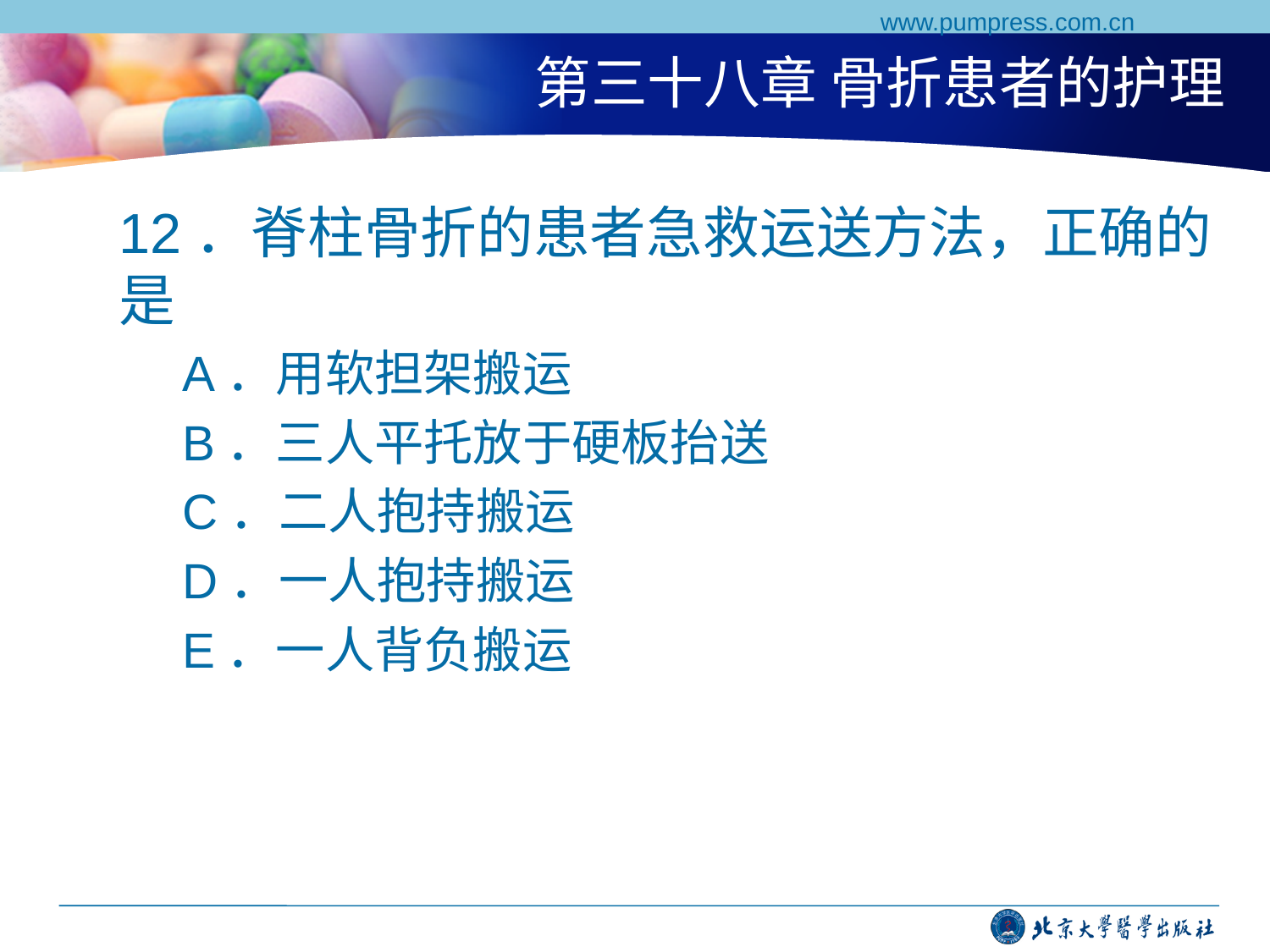

www.pumpress.com.cn
# 第三十八章 骨折患者的护理
12．脊柱骨折的患者急救运送方法，正确的是
A．用软担架搬运
B．三人平托放于硬板抬送
C．二人抱持搬运
D．一人抱持搬运
E．一人背负搬运